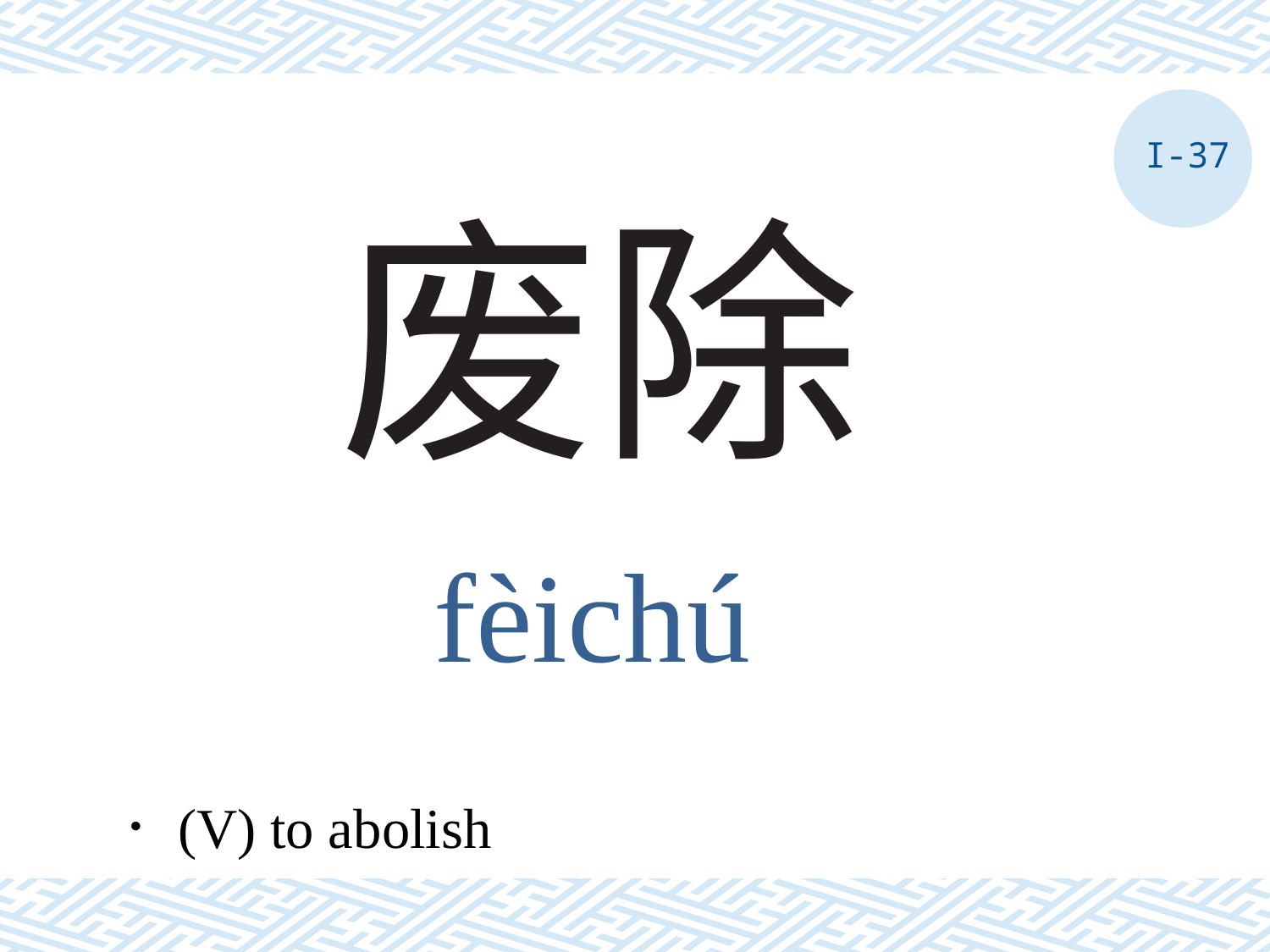

I-37

# 废除
fèichú
．(V) to abolish